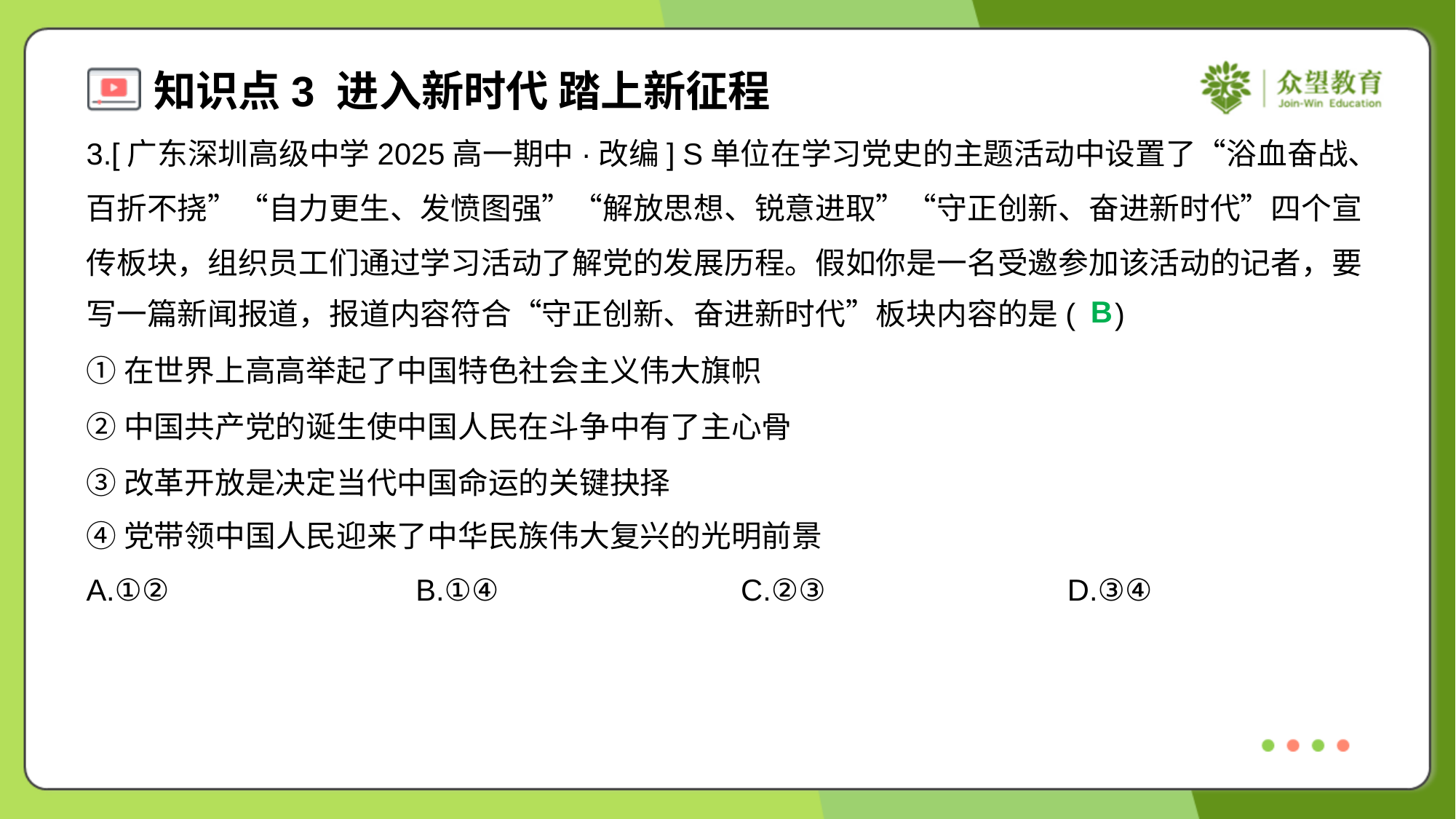

3.[广东深圳高级中学2025高一期中·改编] S单位在学习党史的主题活动中设置了“浴血奋战、
百折不挠”“自力更生、发愤图强”“解放思想、锐意进取”“守正创新、奋进新时代”四个宣
传板块，组织员工们通过学习活动了解党的发展历程。假如你是一名受邀参加该活动的记者，要
写一篇新闻报道，报道内容符合“守正创新、奋进新时代”板块内容的是(     )
B
①在世界上高高举起了中国特色社会主义伟大旗帜
②中国共产党的诞生使中国人民在斗争中有了主心骨
③改革开放是决定当代中国命运的关键抉择
④党带领中国人民迎来了中华民族伟大复兴的光明前景
A.①②	B.①④	C.②③	D.③④